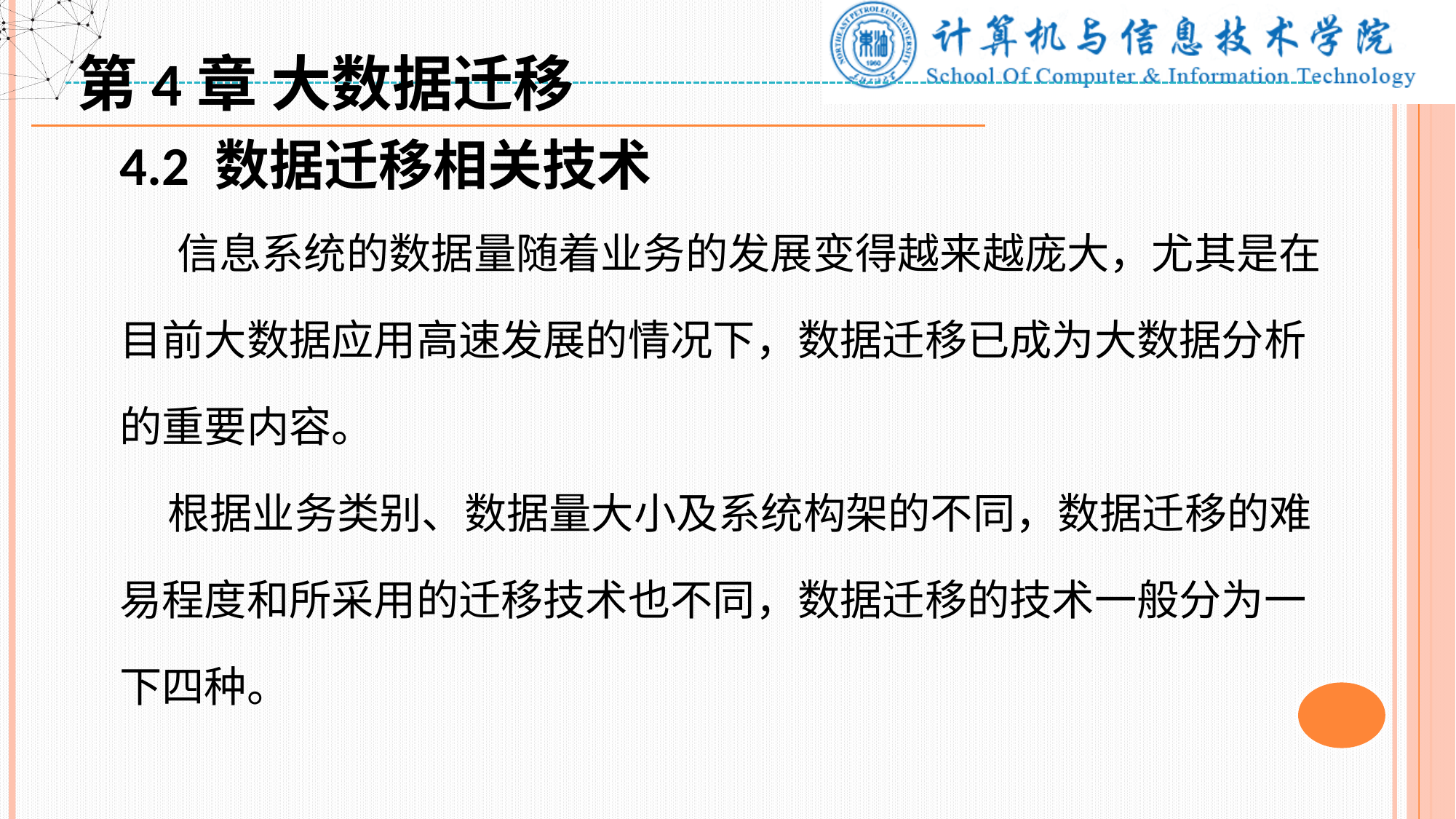

第4章 大数据迁移
4.2 数据迁移相关技术
     信息系统的数据量随着业务的发展变得越来越庞大，尤其是在目前大数据应用高速发展的情况下，数据迁移已成为大数据分析的重要内容。
    根据业务类别、数据量大小及系统构架的不同，数据迁移的难易程度和所采用的迁移技术也不同，数据迁移的技术一般分为一下四种。